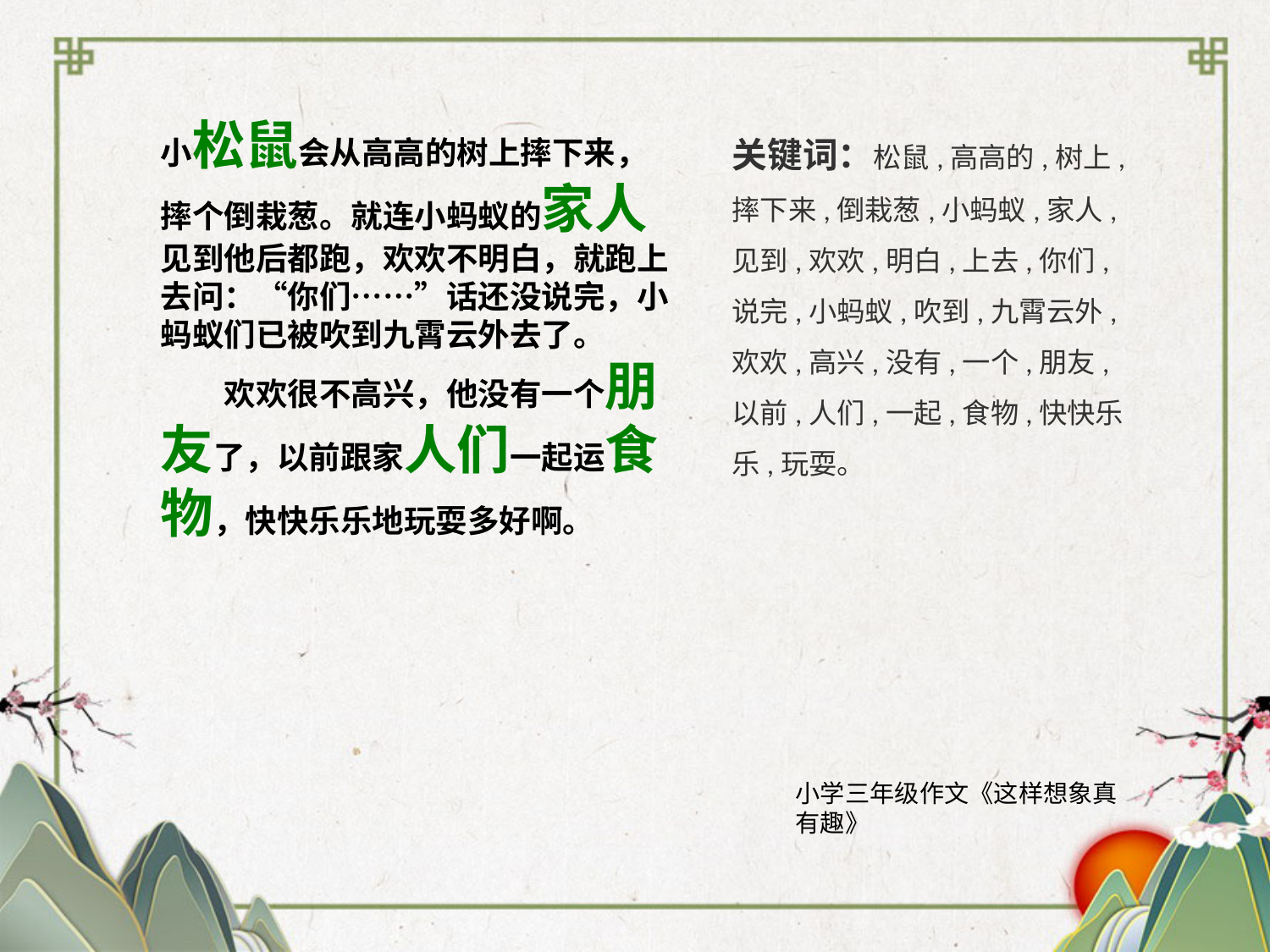

小松鼠会从高高的树上摔下来，摔个倒栽葱。就连小蚂蚁的家人见到他后都跑，欢欢不明白，就跑上去问：“你们……”话还没说完，小蚂蚁们已被吹到九霄云外去了。
　　欢欢很不高兴，他没有一个朋友了，以前跟家人们一起运食物，快快乐乐地玩耍多好啊。
关键词：松鼠,高高的,树上,摔下来,倒栽葱,小蚂蚁,家人,见到,欢欢,明白,上去,你们,说完,小蚂蚁,吹到,九霄云外,欢欢,高兴,没有,一个,朋友,以前,人们,一起,食物,快快乐乐,玩耍。
小学三年级作文《这样想象真有趣》